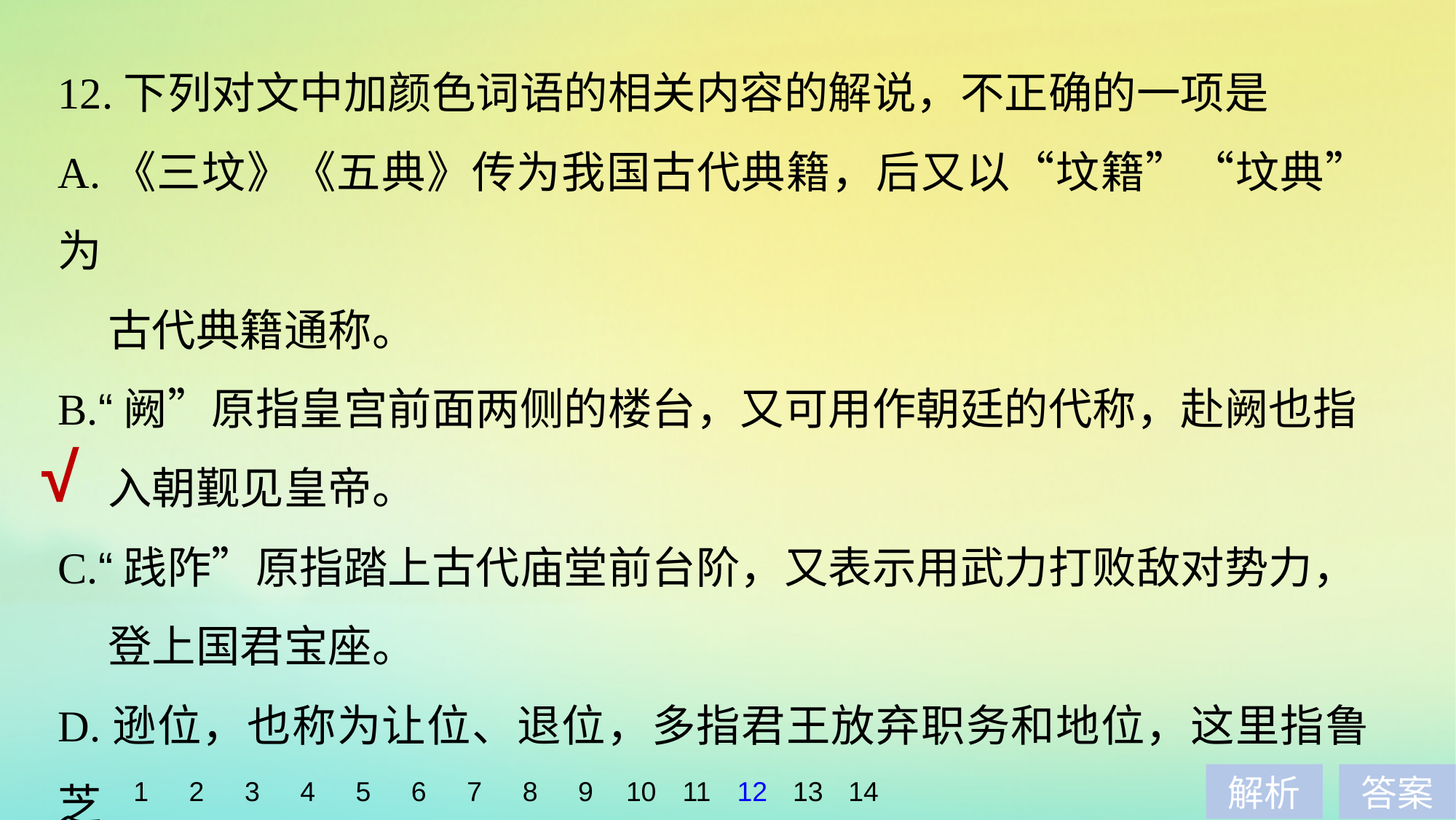

12.下列对文中加颜色词语的相关内容的解说，不正确的一项是
A.《三坟》《五典》传为我国古代典籍，后又以“坟籍”“坟典”为
    古代典籍通称。
B.“阙”原指皇宫前面两侧的楼台，又可用作朝廷的代称，赴阙也指
    入朝觐见皇帝。
C.“践阼”原指踏上古代庙堂前台阶，又表示用武力打败敌对势力，
    登上国君宝座。
D.逊位，也称为让位、退位，多指君王放弃职务和地位，这里指鲁芝
    的谦让行为。
√
1
2
3
4
5
6
7
8
9
10
11
12
13
14
解析
答案